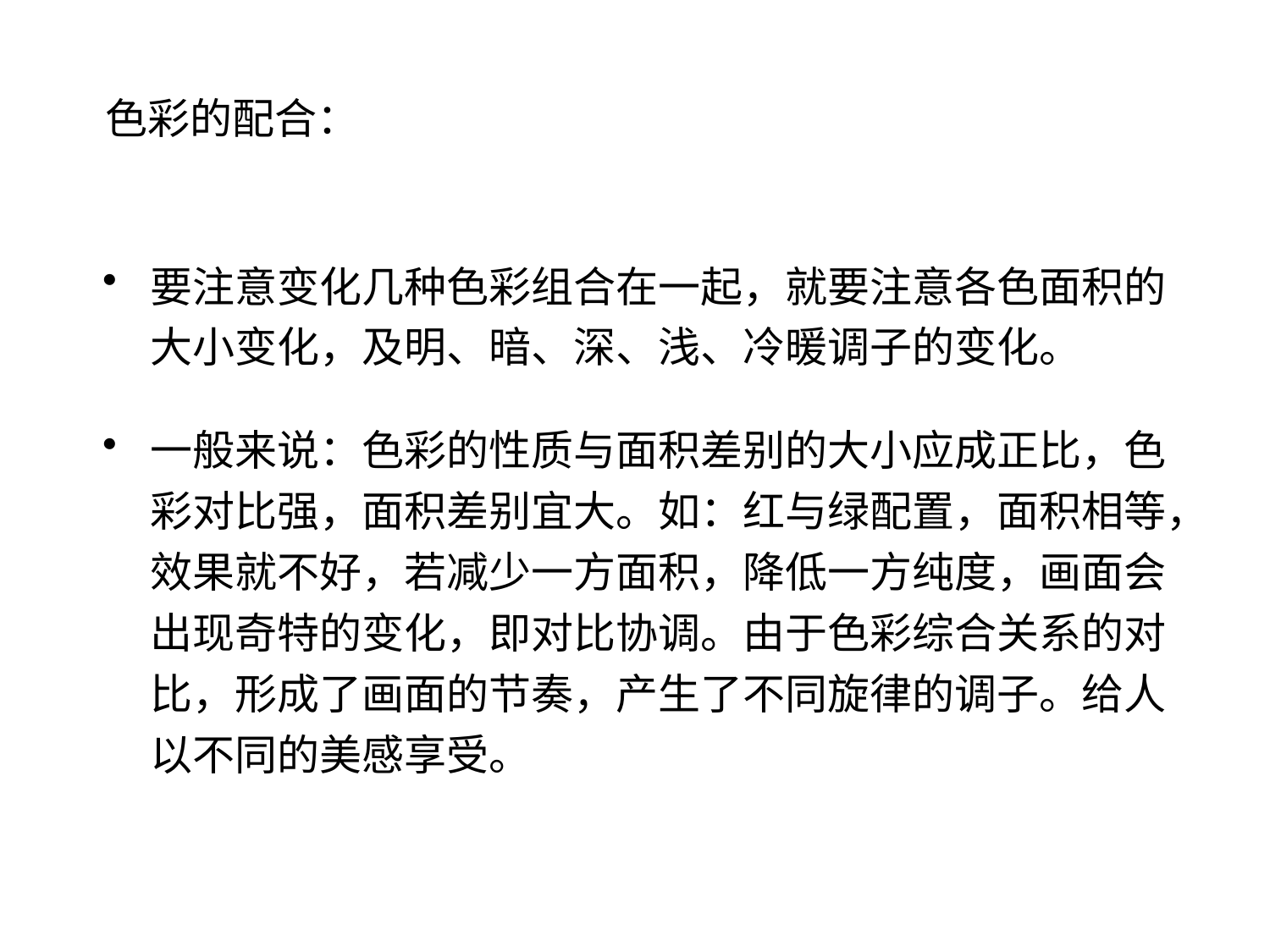

# 色彩的配合：
要注意变化几种色彩组合在一起，就要注意各色面积的大小变化，及明、暗、深、浅、冷暖调子的变化。
一般来说：色彩的性质与面积差别的大小应成正比，色彩对比强，面积差别宜大。如：红与绿配置，面积相等，效果就不好，若减少一方面积，降低一方纯度，画面会出现奇特的变化，即对比协调。由于色彩综合关系的对比，形成了画面的节奏，产生了不同旋律的调子。给人以不同的美感享受。